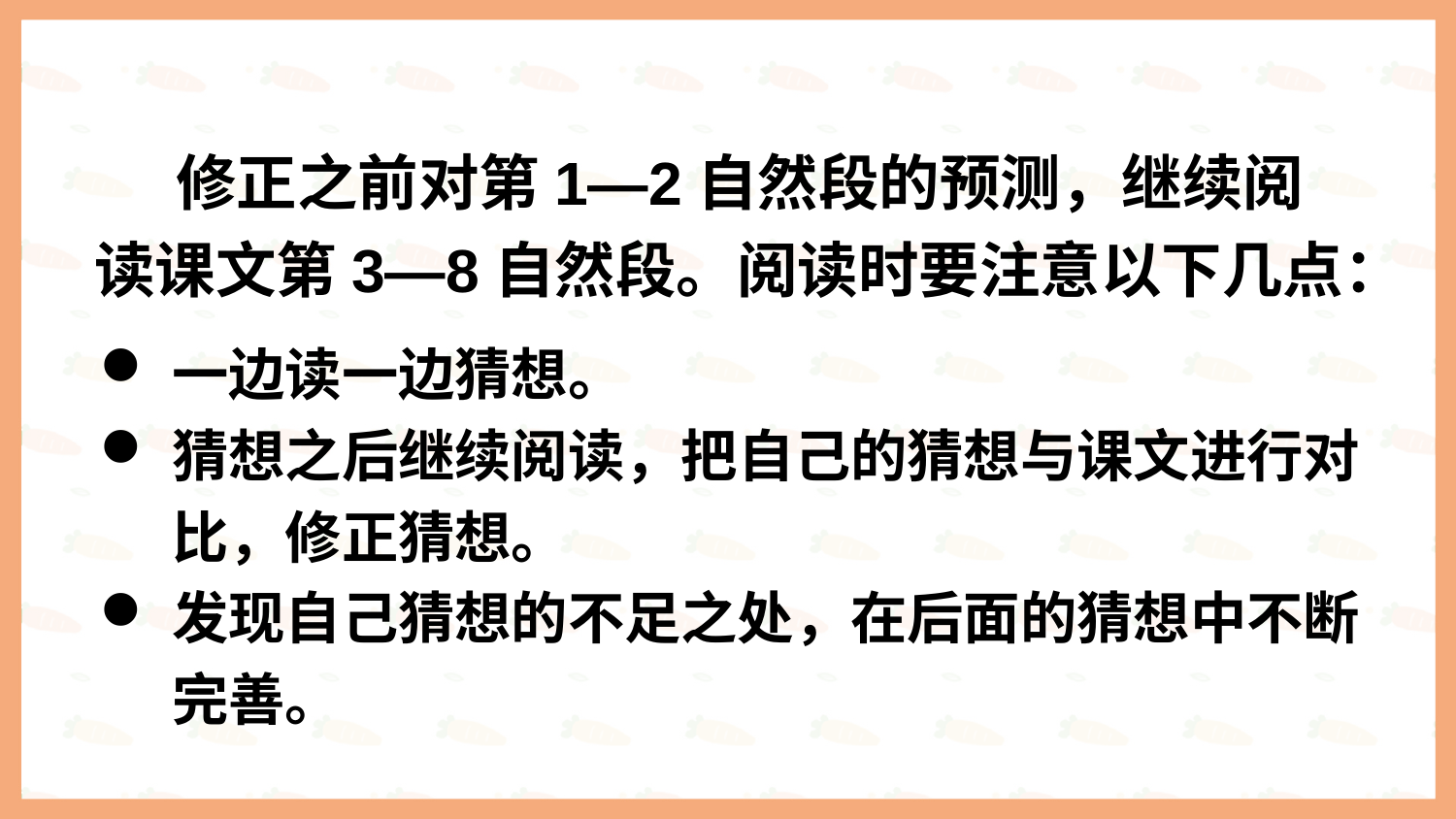

修正之前对第1—2自然段的预测，继续阅读课文第3—8自然段。阅读时要注意以下几点：
一边读一边猜想。
猜想之后继续阅读，把自己的猜想与课文进行对比，修正猜想。
发现自己猜想的不足之处，在后面的猜想中不断完善。